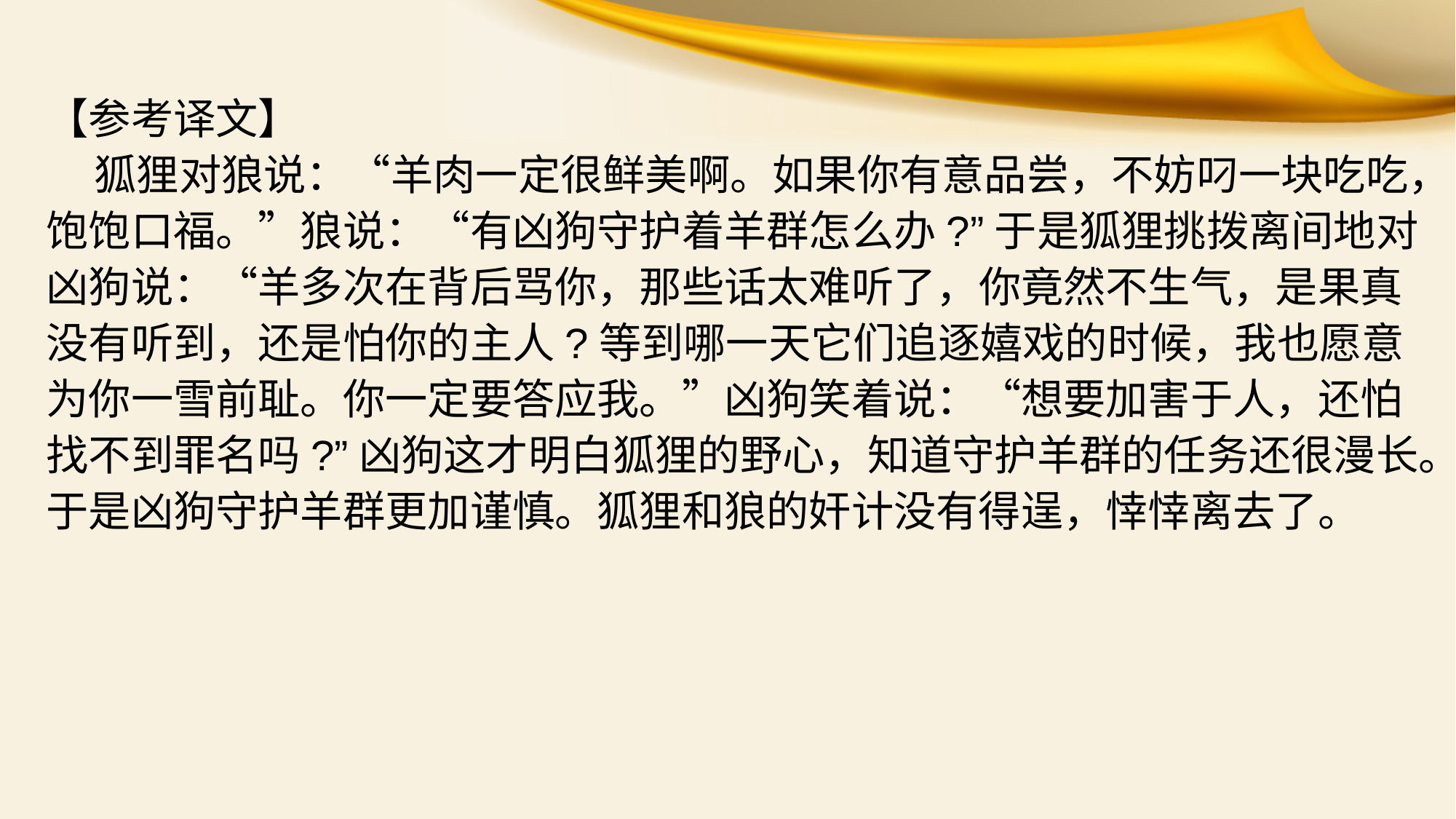

【参考译文】
    狐狸对狼说：“羊肉一定很鲜美啊。如果你有意品尝，不妨叼一块吃吃，饱饱口福。”狼说：“有凶狗守护着羊群怎么办?”于是狐狸挑拨离间地对凶狗说：“羊多次在背后骂你，那些话太难听了，你竟然不生气，是果真没有听到，还是怕你的主人?等到哪一天它们追逐嬉戏的时候，我也愿意为你一雪前耻。你一定要答应我。”凶狗笑着说：“想要加害于人，还怕找不到罪名吗?”凶狗这才明白狐狸的野心，知道守护羊群的任务还很漫长。于是凶狗守护羊群更加谨慎。狐狸和狼的奸计没有得逞，悻悻离去了。